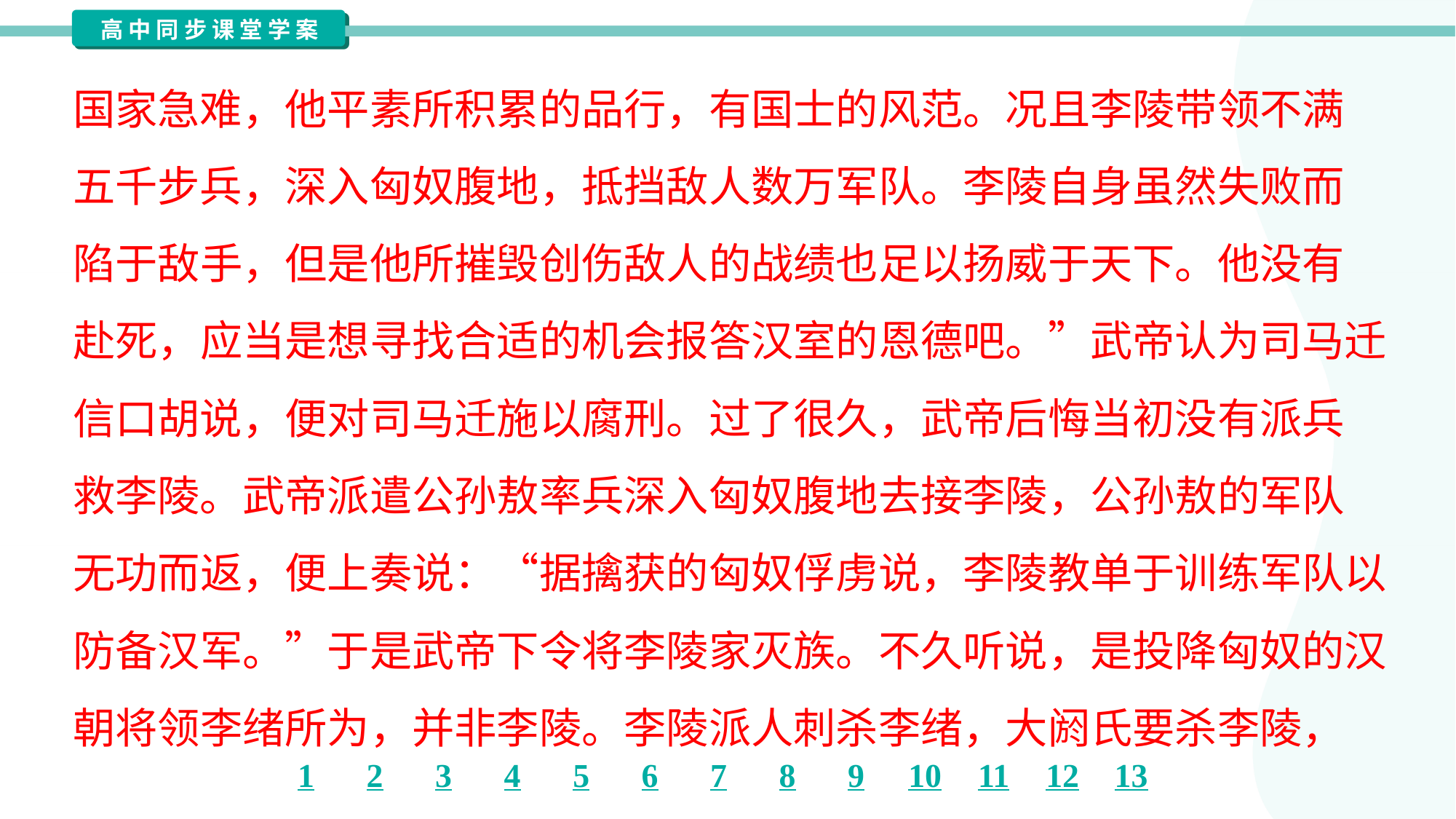

国家急难，他平素所积累的品行，有国士的风范。况且李陵带领不满
五千步兵，深入匈奴腹地，抵挡敌人数万军队。李陵自身虽然失败而
陷于敌手，但是他所摧毁创伤敌人的战绩也足以扬威于天下。他没有
赴死，应当是想寻找合适的机会报答汉室的恩德吧。”武帝认为司马迁
信口胡说，便对司马迁施以腐刑。过了很久，武帝后悔当初没有派兵
救李陵。武帝派遣公孙敖率兵深入匈奴腹地去接李陵，公孙敖的军队
无功而返，便上奏说：“据擒获的匈奴俘虏说，李陵教单于训练军队以
防备汉军。”于是武帝下令将李陵家灭族。不久听说，是投降匈奴的汉
朝将领李绪所为，并非李陵。李陵派人刺杀李绪，大阏氏要杀李陵，